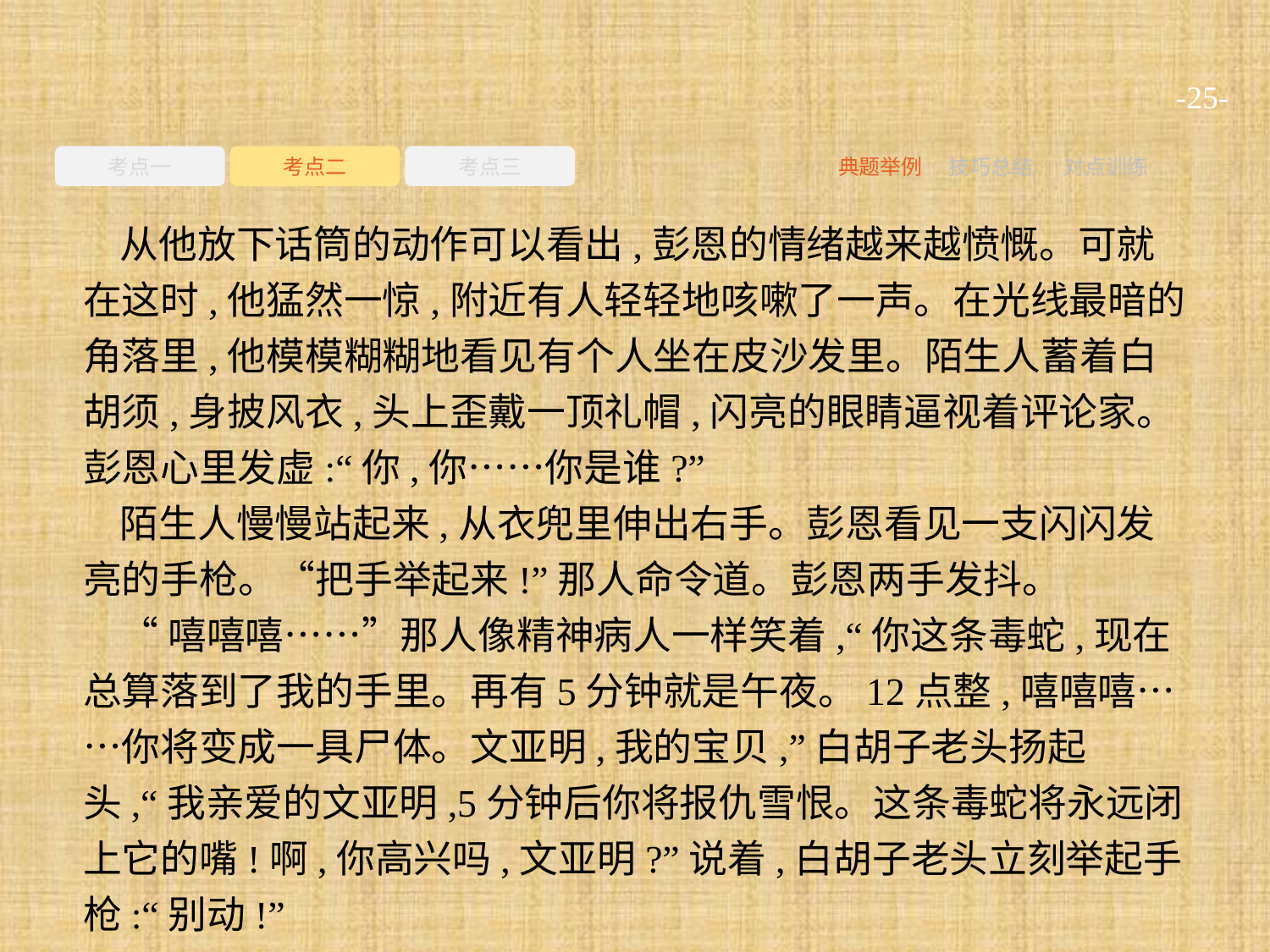

-25-
考点一
考点二
考点三
典题举例
技巧总结
对点训练
从他放下话筒的动作可以看出,彭恩的情绪越来越愤慨。可就在这时,他猛然一惊,附近有人轻轻地咳嗽了一声。在光线最暗的角落里,他模模糊糊地看见有个人坐在皮沙发里。陌生人蓄着白胡须,身披风衣,头上歪戴一顶礼帽,闪亮的眼睛逼视着评论家。彭恩心里发虚:“你,你……你是谁?”
陌生人慢慢站起来,从衣兜里伸出右手。彭恩看见一支闪闪发亮的手枪。“把手举起来!”那人命令道。彭恩两手发抖。
“嘻嘻嘻……”那人像精神病人一样笑着,“你这条毒蛇,现在总算落到了我的手里。再有5分钟就是午夜。12点整,嘻嘻嘻……你将变成一具尸体。文亚明,我的宝贝,”白胡子老头扬起头,“我亲爱的文亚明,5分钟后你将报仇雪恨。这条毒蛇将永远闭上它的嘴!啊,你高兴吗,文亚明?”说着,白胡子老头立刻举起手枪:“别动!”